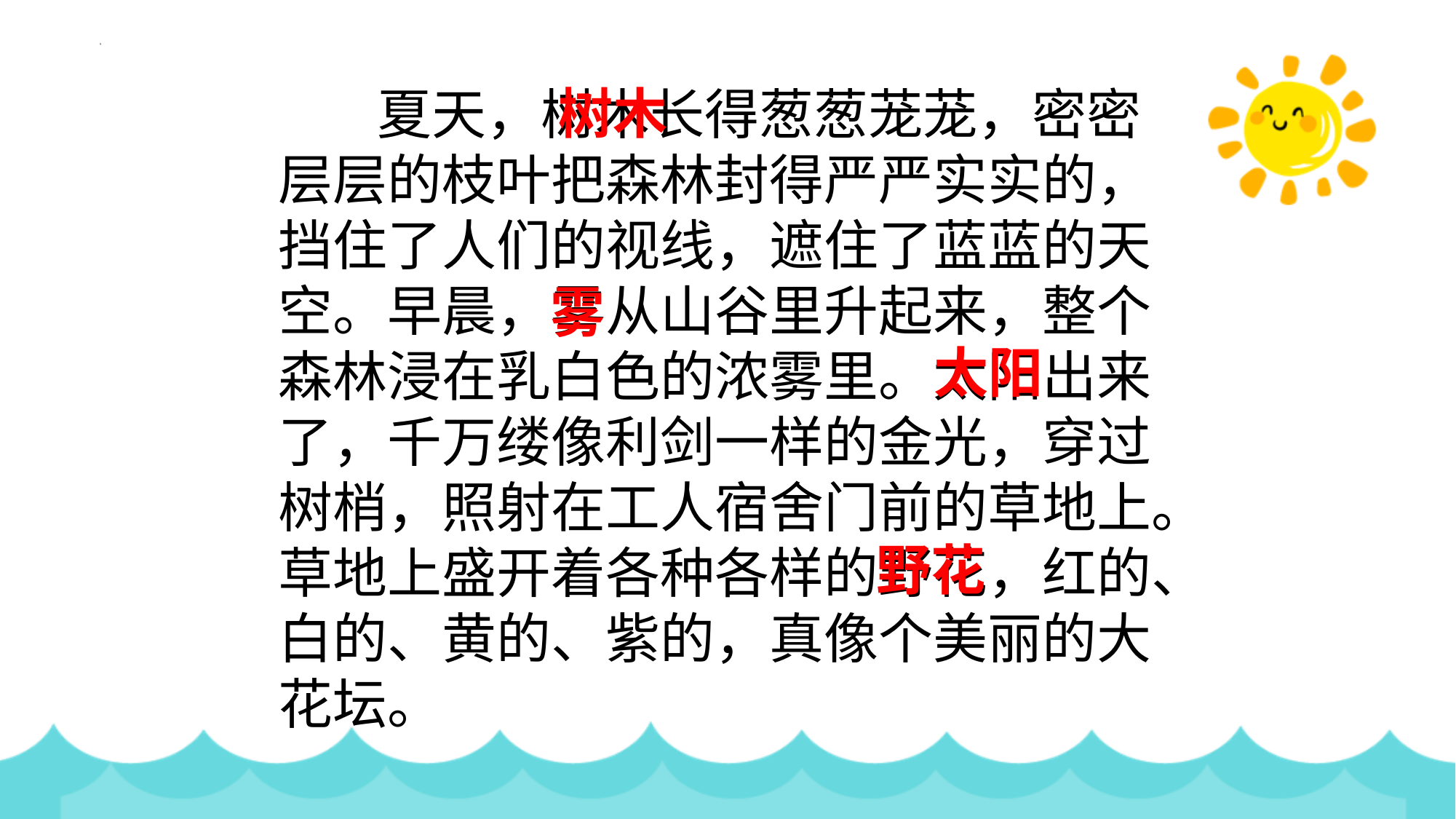

树木
       夏天，树木长得葱葱茏茏，密密
层层的枝叶把森林封得严严实实的，
挡住了人们的视线，遮住了蓝蓝的天
空。早晨，雾从山谷里升起来，整个
森林浸在乳白色的浓雾里。太阳出来
了，千万缕像利剑一样的金光，穿过
树梢，照射在工人宿舍门前的草地上。
草地上盛开着各种各样的野花，红的、
白的、黄的、紫的，真像个美丽的大
花坛。
雾
太阳
野花